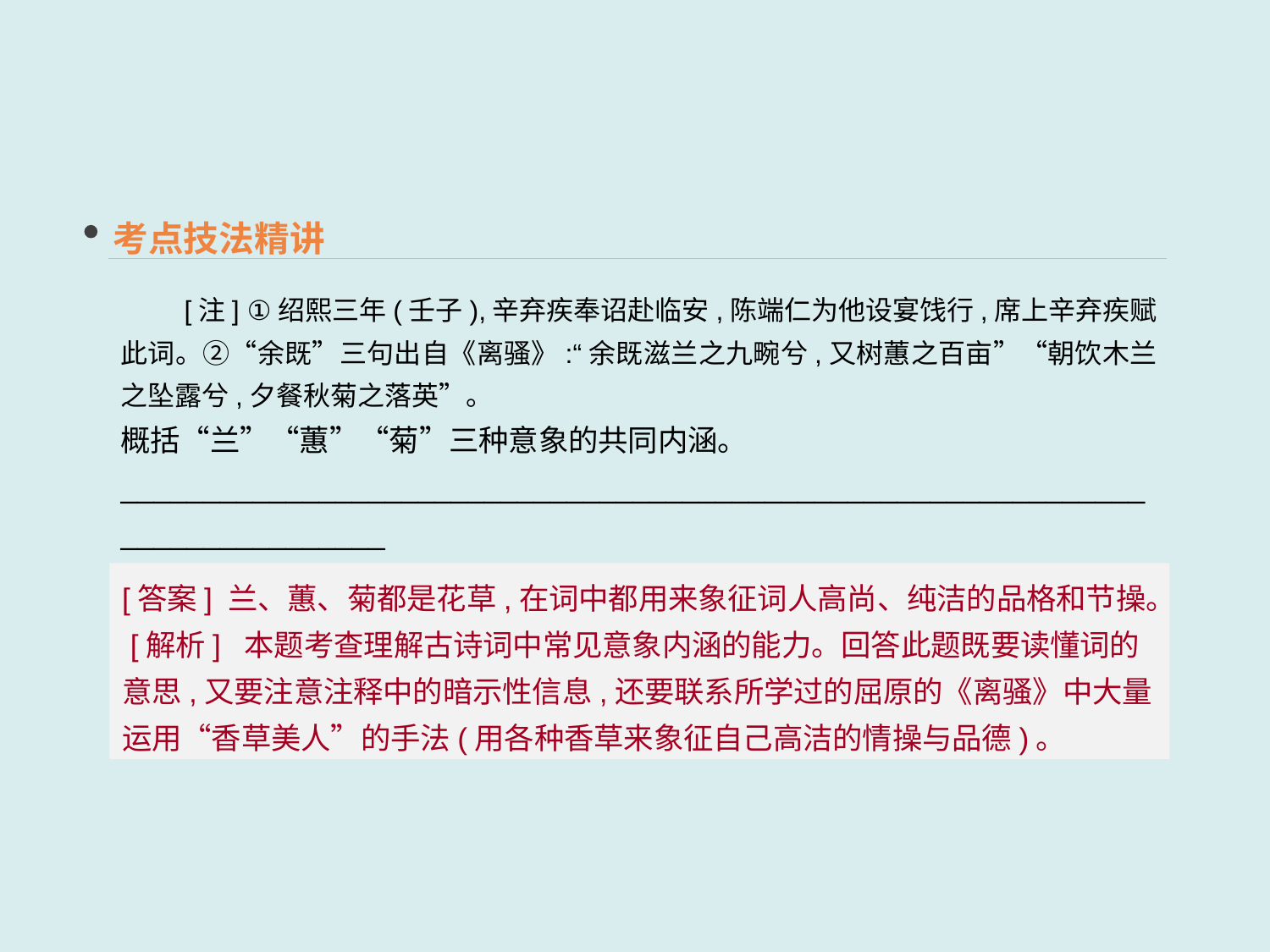

考点技法精讲

　　[注] ①绍熙三年(壬子),辛弃疾奉诏赴临安,陈端仁为他设宴饯行,席上辛弃疾赋此词。②“余既”三句出自《离骚》:“余既滋兰之九畹兮,又树蕙之百亩”“朝饮木兰之坠露兮,夕餐秋菊之落英”。
概括“兰”“蕙”“菊”三种意象的共同内涵。
______________________________________________________________________________
______________________________________________________________________________
[答案] 兰、蕙、菊都是花草,在词中都用来象征词人高尚、纯洁的品格和节操。
 [解析]  本题考查理解古诗词中常见意象内涵的能力。回答此题既要读懂词的意思,又要注意注释中的暗示性信息,还要联系所学过的屈原的《离骚》中大量运用“香草美人”的手法(用各种香草来象征自己高洁的情操与品德)。